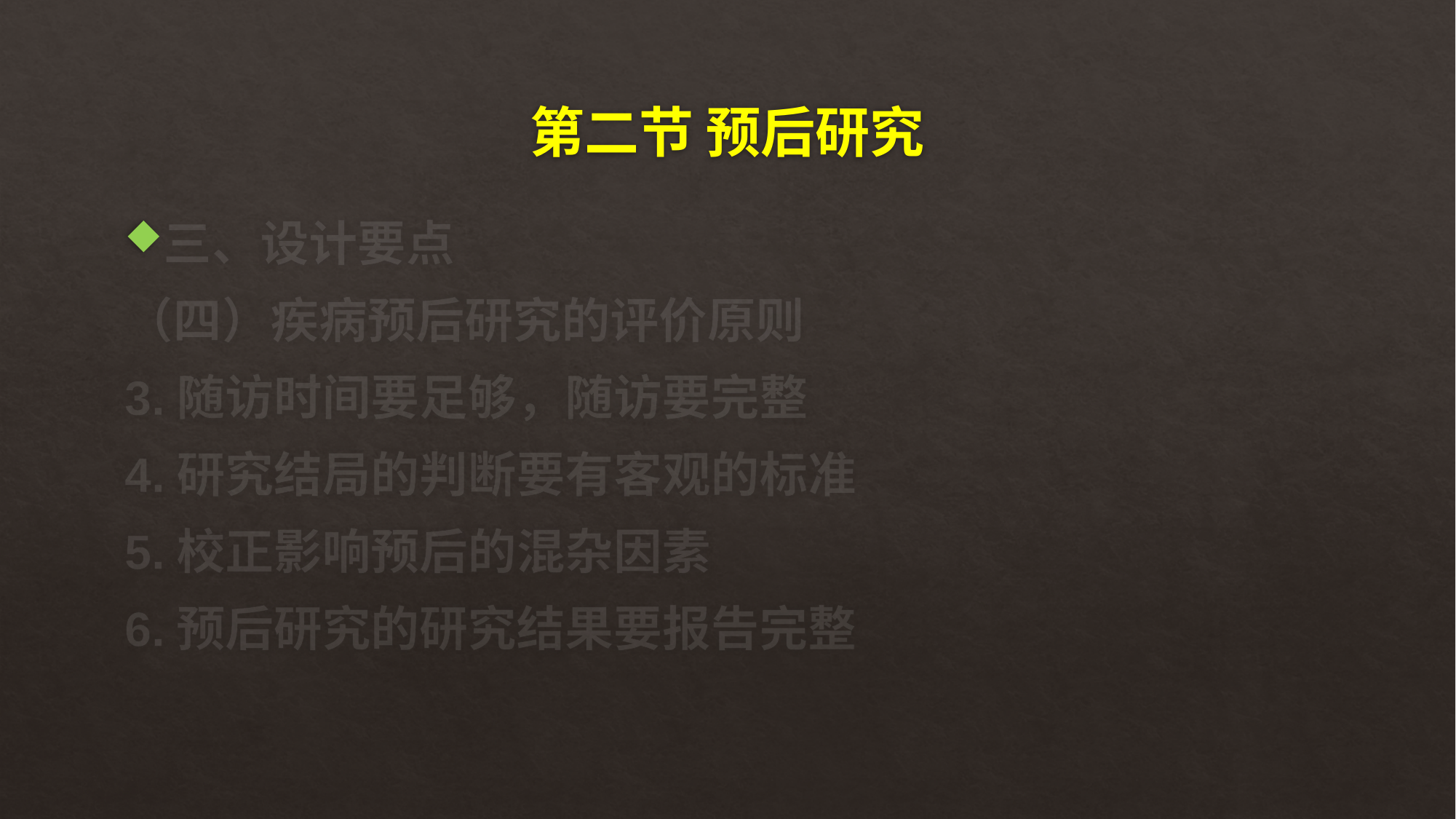

# 第二节 预后研究
三、设计要点
（四）疾病预后研究的评价原则
3.随访时间要足够，随访要完整
4.研究结局的判断要有客观的标准
5.校正影响预后的混杂因素
6.预后研究的研究结果要报告完整